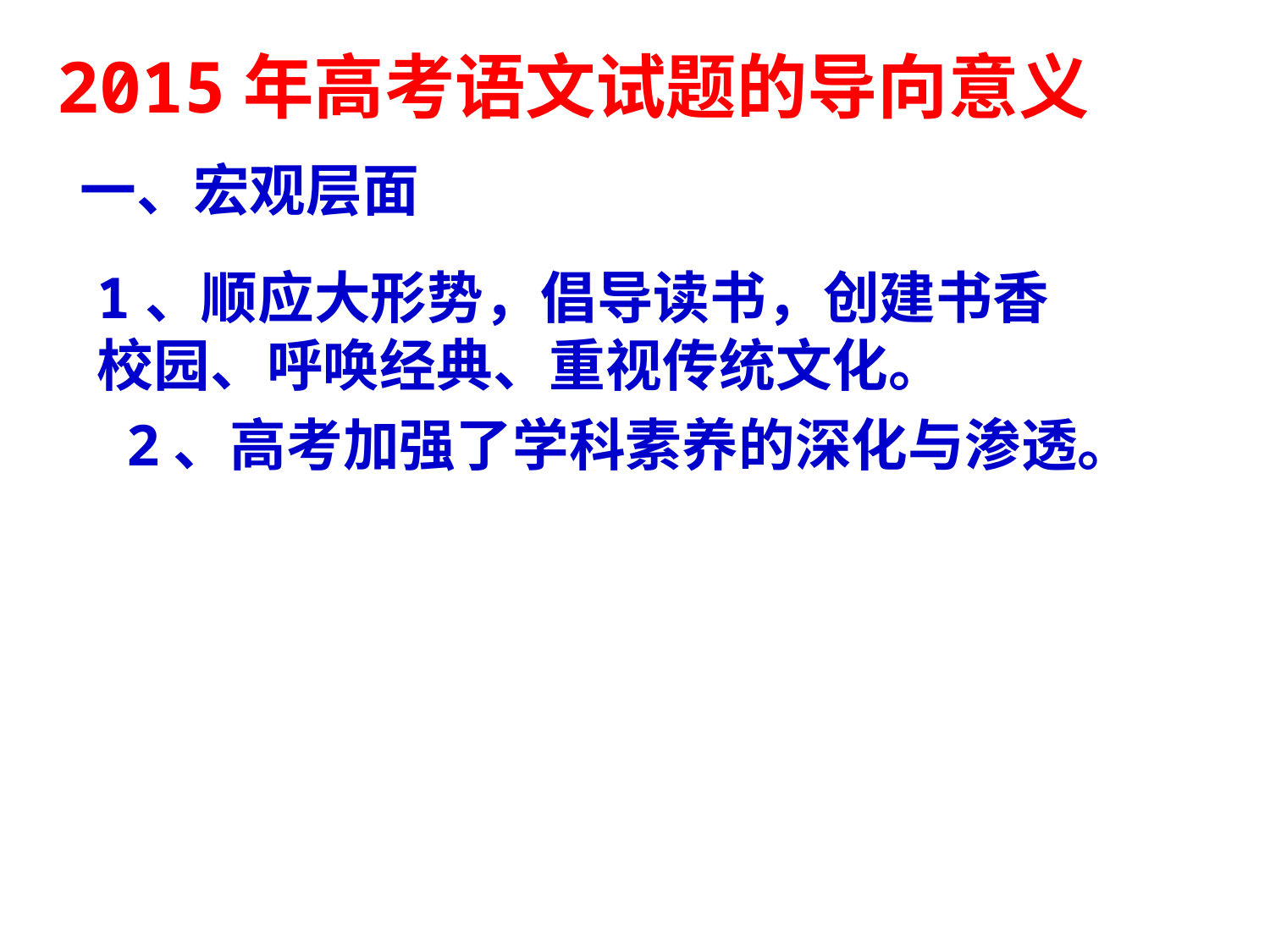

2015年高考语文试题的导向意义
一、宏观层面

1、顺应大形势，倡导读书，创建书香校园、呼唤经典、重视传统文化。
2、高考加强了学科素养的深化与渗透。